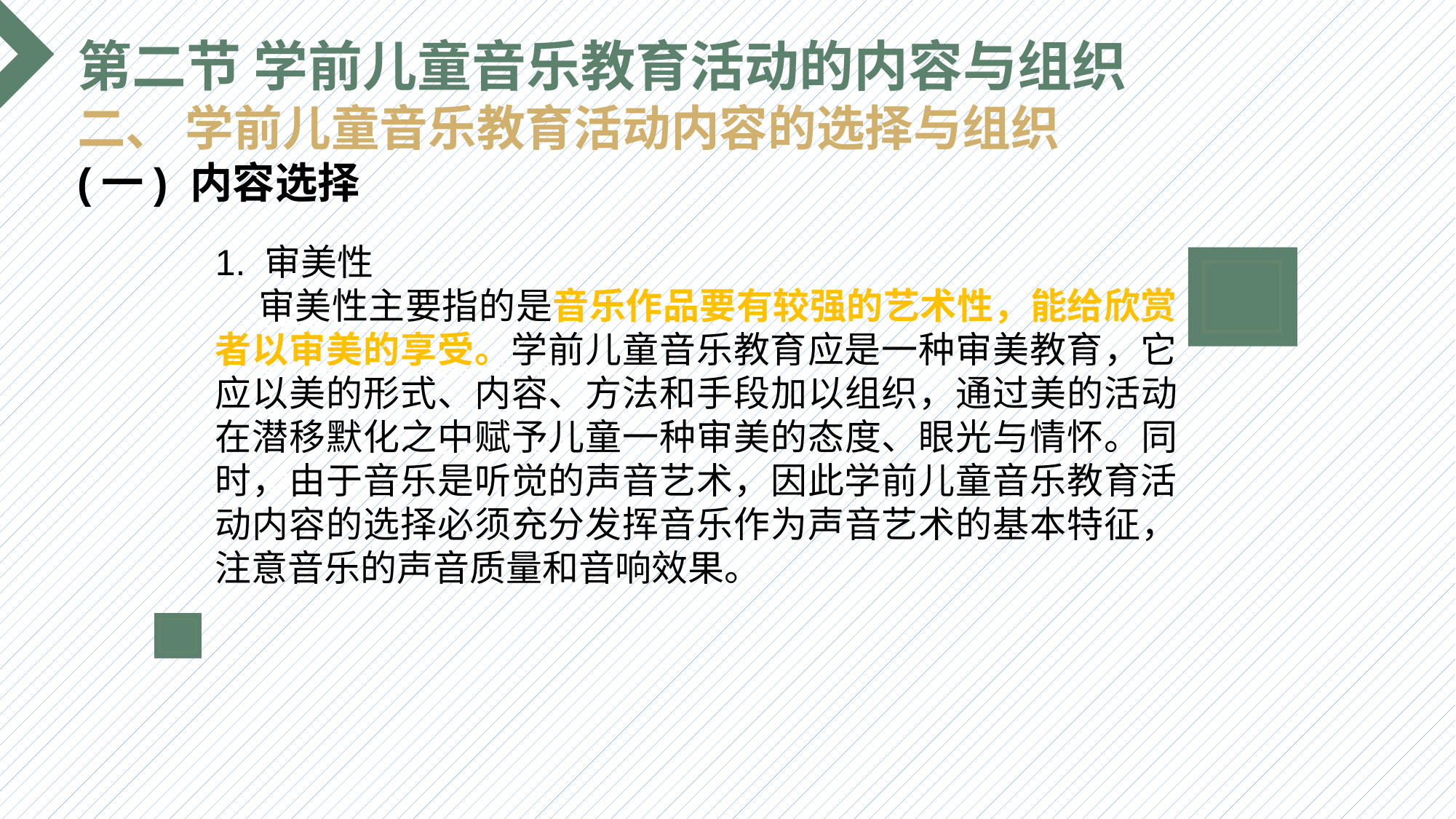

第二节 学前儿童音乐教育活动的内容与组织
二、 学前儿童音乐教育活动内容的选择与组织
(一) 内容选择

1. 审美性
    审美性主要指的是音乐作品要有较强的艺术性，能给欣赏者以审美的享受。学前儿童音乐教育应是一种审美教育，它应以美的形式、内容、方法和手段加以组织，通过美的活动在潜移默化之中赋予儿童一种审美的态度、眼光与情怀。同时，由于音乐是听觉的声音艺术，因此学前儿童音乐教育活动内容的选择必须充分发挥音乐作为声音艺术的基本特征，注意音乐的声音质量和音响效果。

选题背景
输入您的内容，请简要说明，言简意赅即可输入您的内容，请简要说明，言简意赅即可输入您的内容，请简要说明，言简意赅即可输入您的内容，请简要说明，言简意赅即可